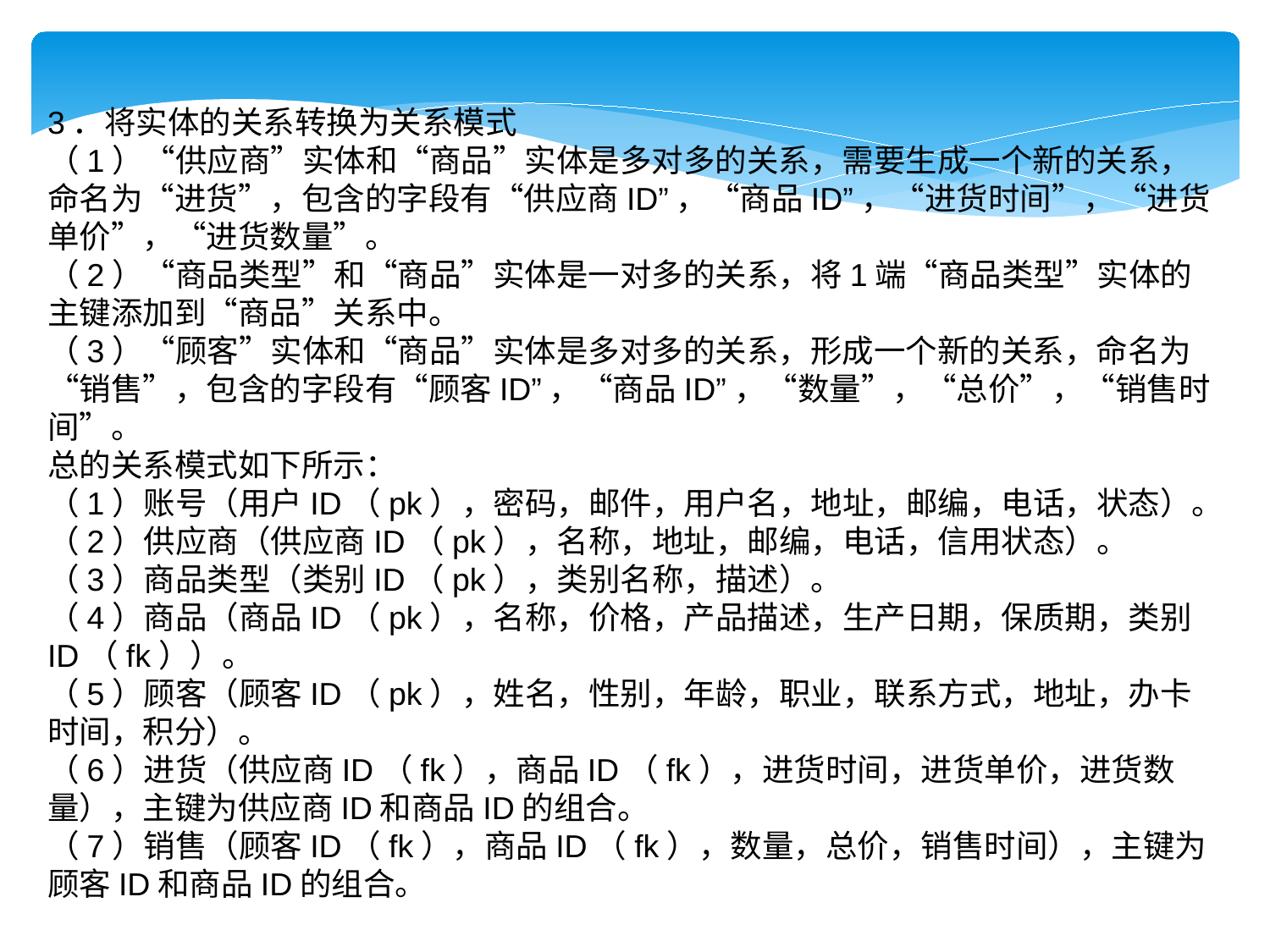

3．将实体的关系转换为关系模式
（1）“供应商”实体和“商品”实体是多对多的关系，需要生成一个新的关系，命名为“进货”，包含的字段有“供应商ID”，“商品ID”，“进货时间”，“进货单价”，“进货数量”。
（2）“商品类型”和“商品”实体是一对多的关系，将1端“商品类型”实体的主键添加到“商品”关系中。
（3）“顾客”实体和“商品”实体是多对多的关系，形成一个新的关系，命名为“销售”，包含的字段有“顾客ID”，“商品ID”，“数量”，“总价”，“销售时间”。
总的关系模式如下所示：
（1）账号（用户ID（pk），密码，邮件，用户名，地址，邮编，电话，状态）。
（2）供应商（供应商ID（pk），名称，地址，邮编，电话，信用状态）。
（3）商品类型（类别ID（pk），类别名称，描述）。
（4）商品（商品ID（pk），名称，价格，产品描述，生产日期，保质期，类别ID（fk））。
（5）顾客（顾客ID（pk），姓名，性别，年龄，职业，联系方式，地址，办卡时间，积分）。
（6）进货（供应商ID（fk），商品ID（fk），进货时间，进货单价，进货数量），主键为供应商ID和商品ID的组合。
（7）销售（顾客ID（fk），商品ID（fk），数量，总价，销售时间），主键为顾客ID和商品ID的组合。